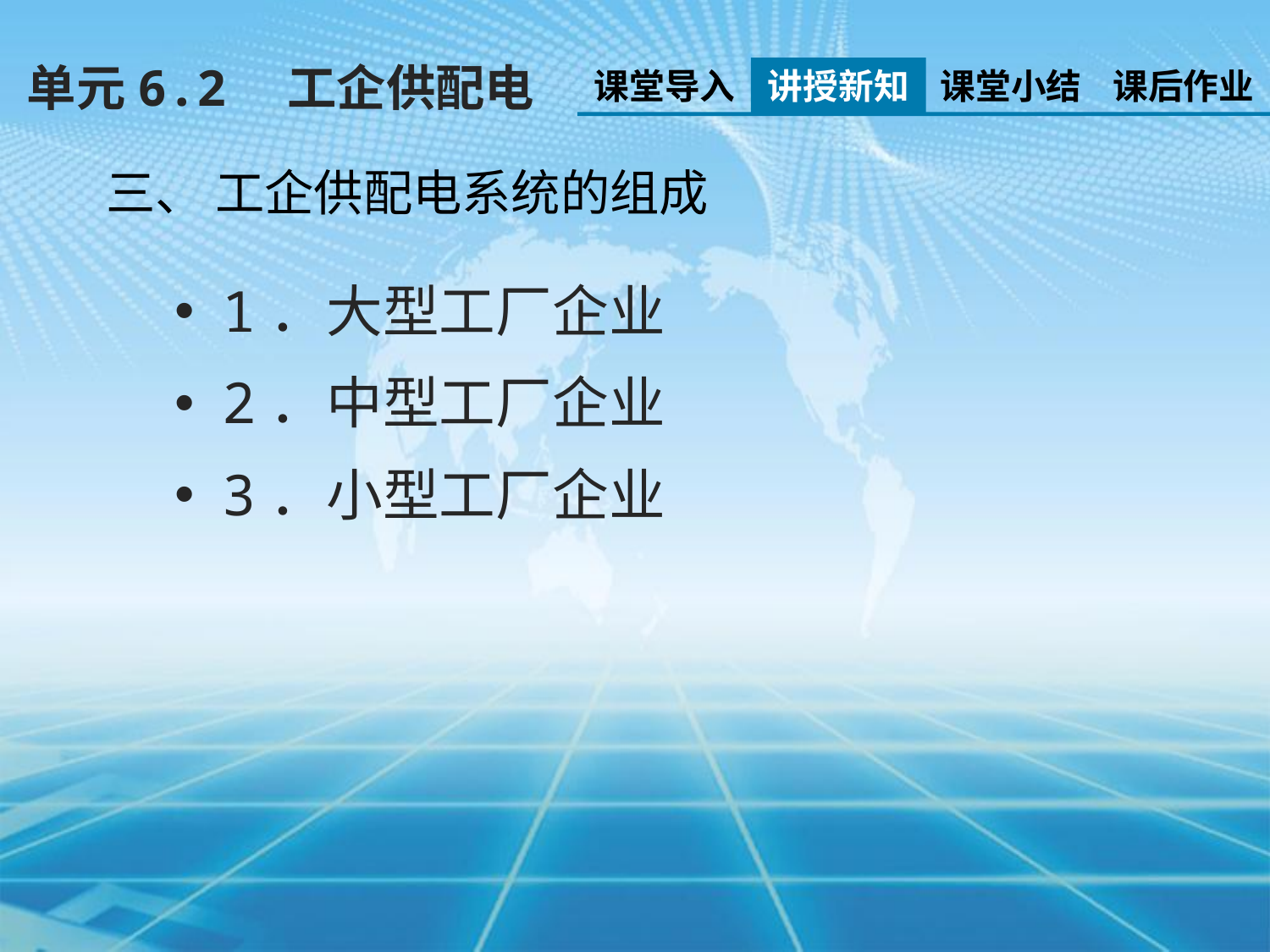

单元6.2　工企供配电
课堂导入
讲授新知
课堂小结
课后作业
三、 工企供配电系统的组成
1．大型工厂企业
2．中型工厂企业
3．小型工厂企业